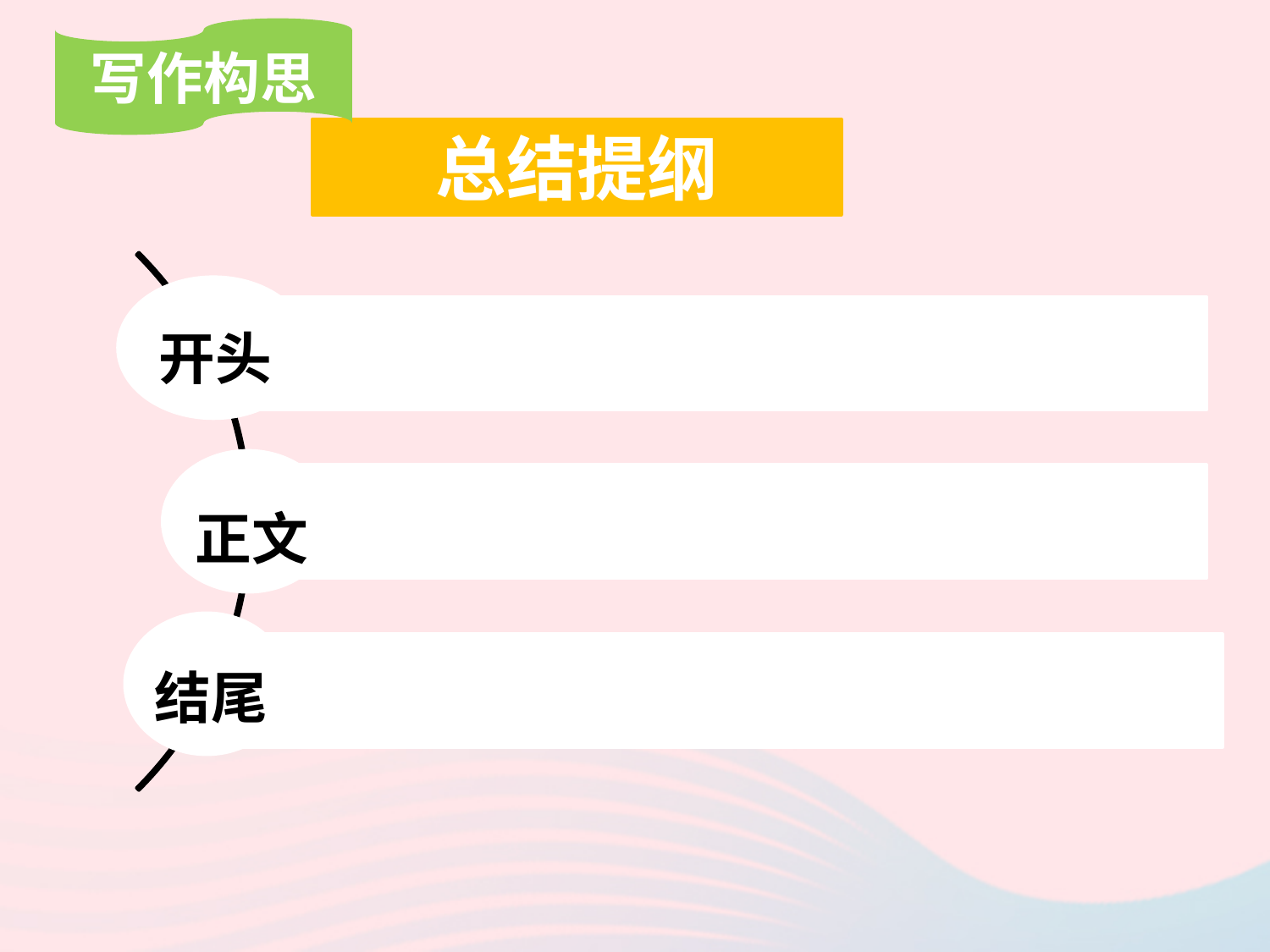

写作构思
总结提纲

开头
怎么引出你要写的对象。

交代清楚该对象的主要特点。
正文

   表现人与植物的感情，升华主题。
结尾
0